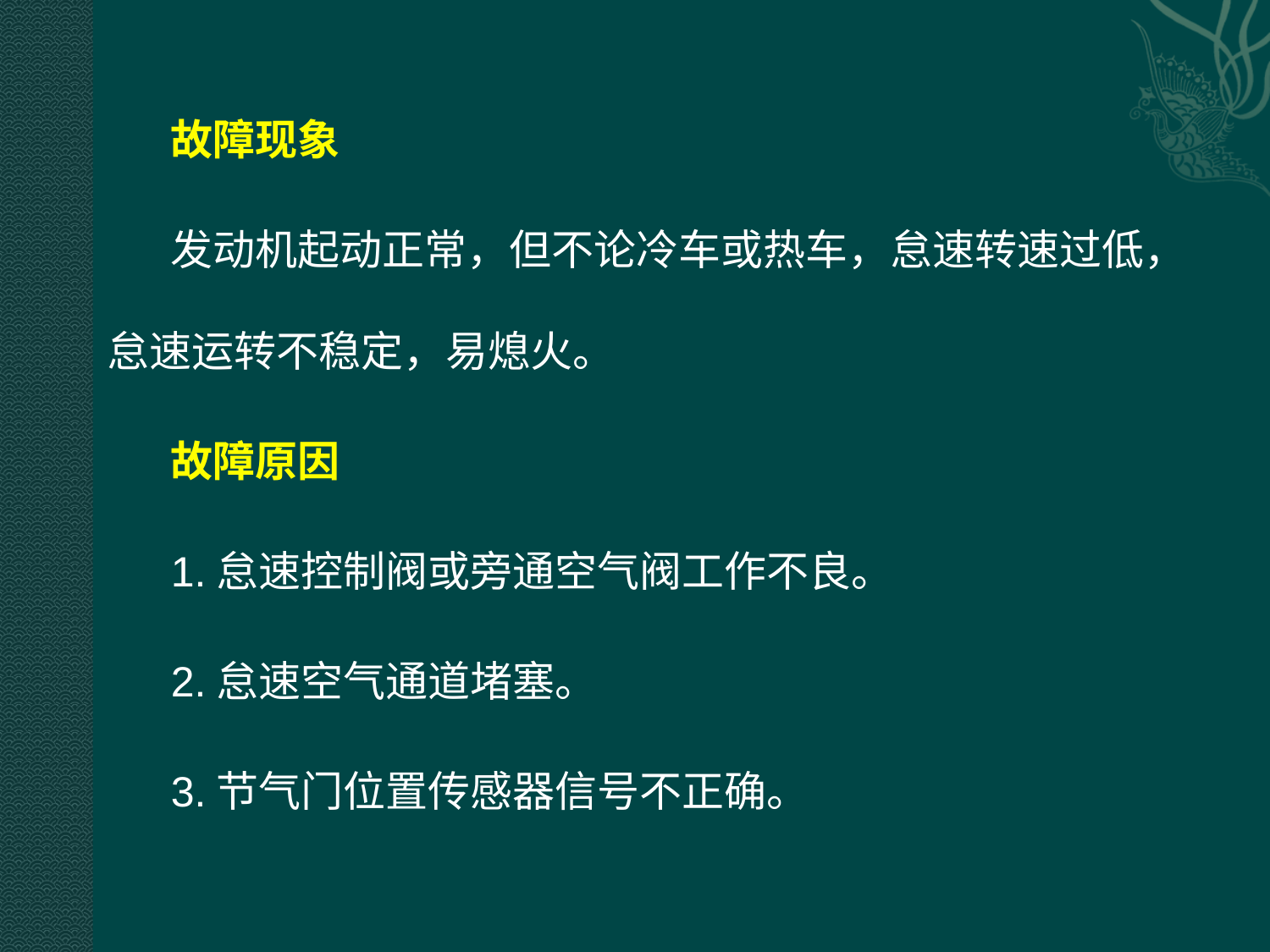

故障现象
发动机起动正常，但不论冷车或热车，怠速转速过低，怠速运转不稳定，易熄火。
故障原因
1.怠速控制阀或旁通空气阀工作不良。
2.怠速空气通道堵塞。
3.节气门位置传感器信号不正确。